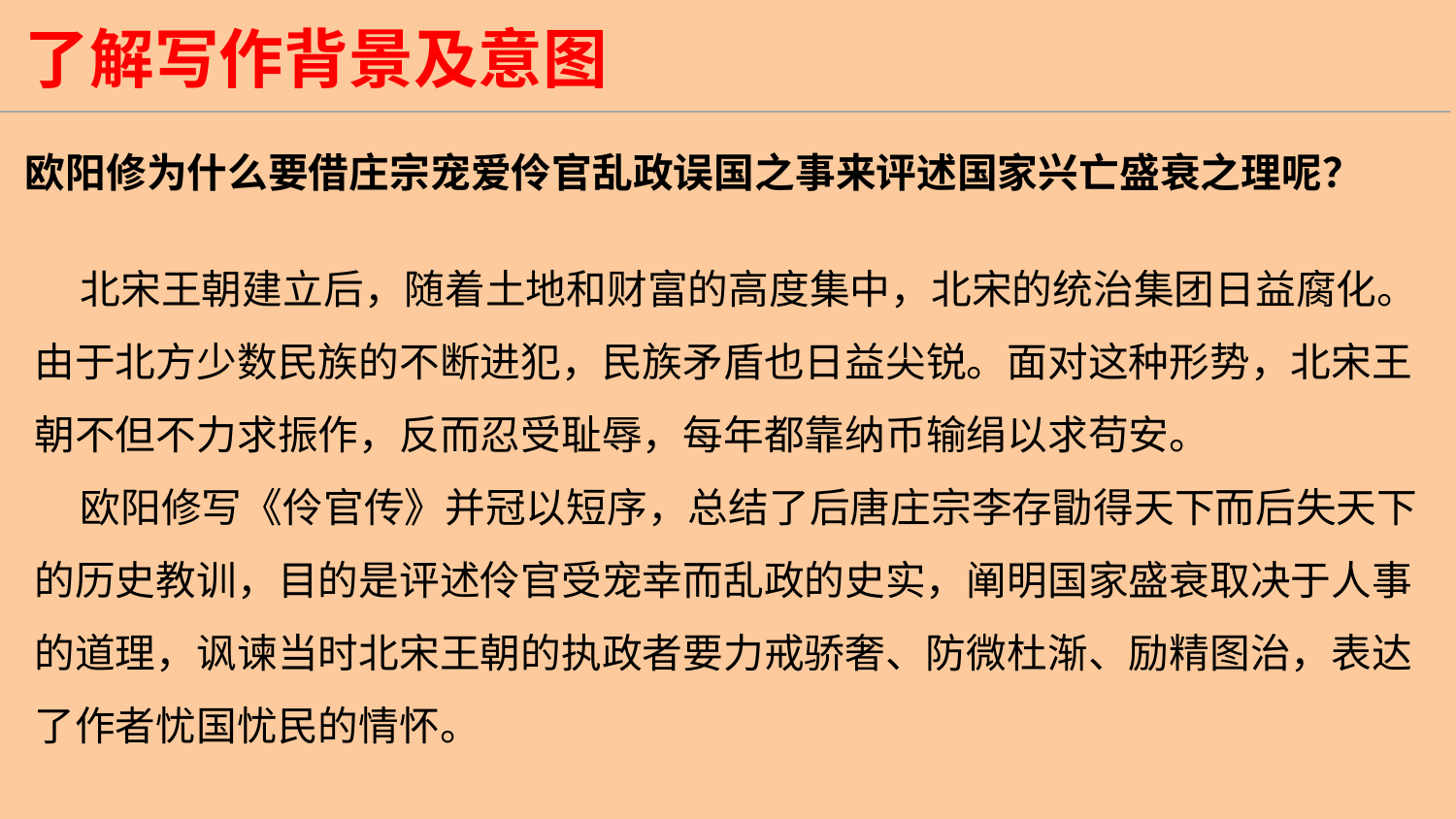

了解写作背景及意图
欧阳修为什么要借庄宗宠爱伶官乱政误国之事来评述国家兴亡盛衰之理呢？
    北宋王朝建立后，随着土地和财富的高度集中，北宋的统治集团日益腐化。由于北方少数民族的不断进犯，民族矛盾也日益尖锐。面对这种形势，北宋王朝不但不力求振作，反而忍受耻辱，每年都靠纳币输绢以求苟安。
    欧阳修写《伶官传》并冠以短序，总结了后唐庄宗李存勖得天下而后失天下的历史教训，目的是评述伶官受宠幸而乱政的史实，阐明国家盛衰取决于人事的道理，讽谏当时北宋王朝的执政者要力戒骄奢、防微杜渐、励精图治，表达了作者忧国忧民的情怀。